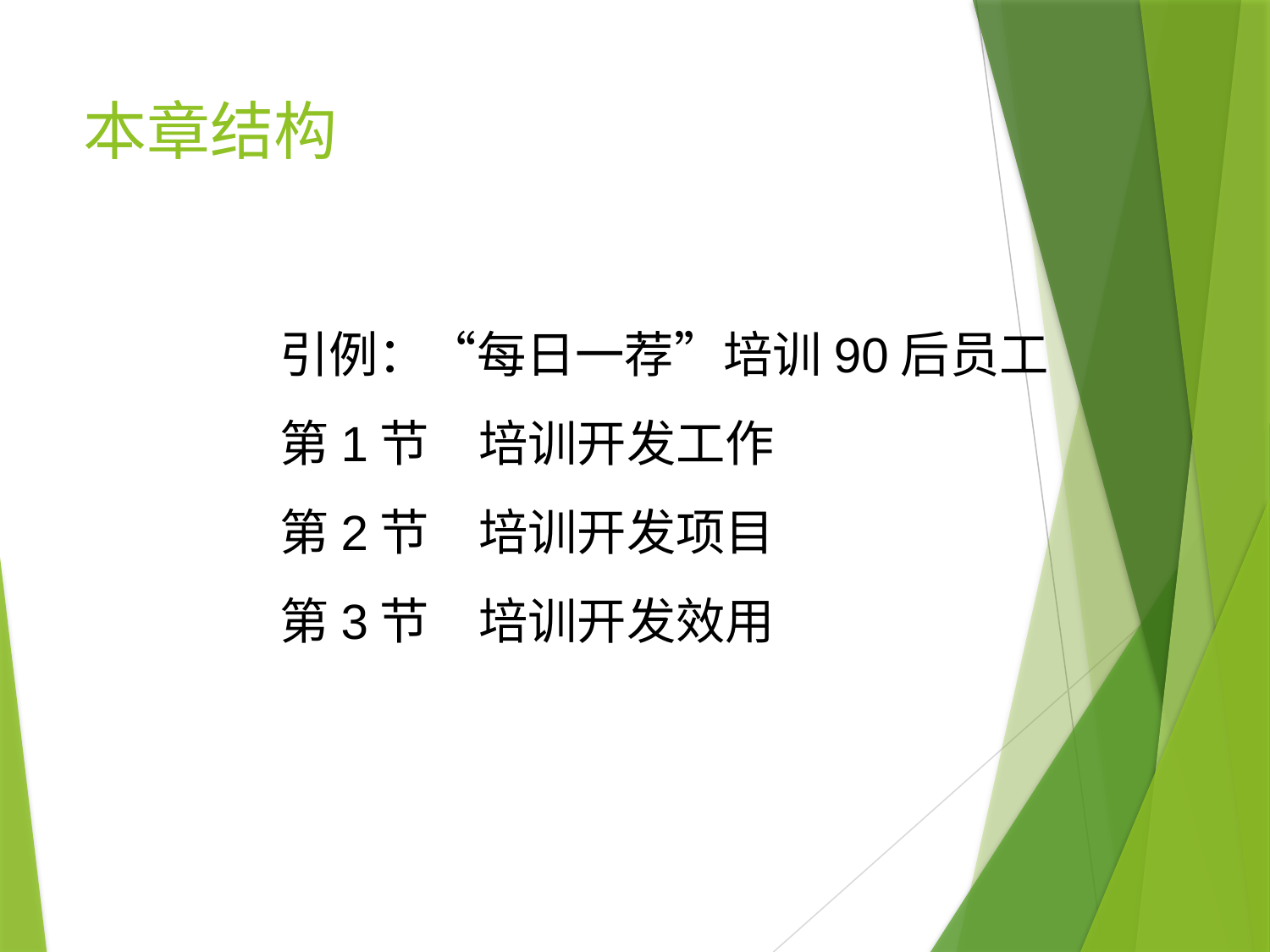

# 本章结构

引例：“每日一荐”培训90后员工
第1节　培训开发工作
第2节　培训开发项目
第3节　培训开发效用